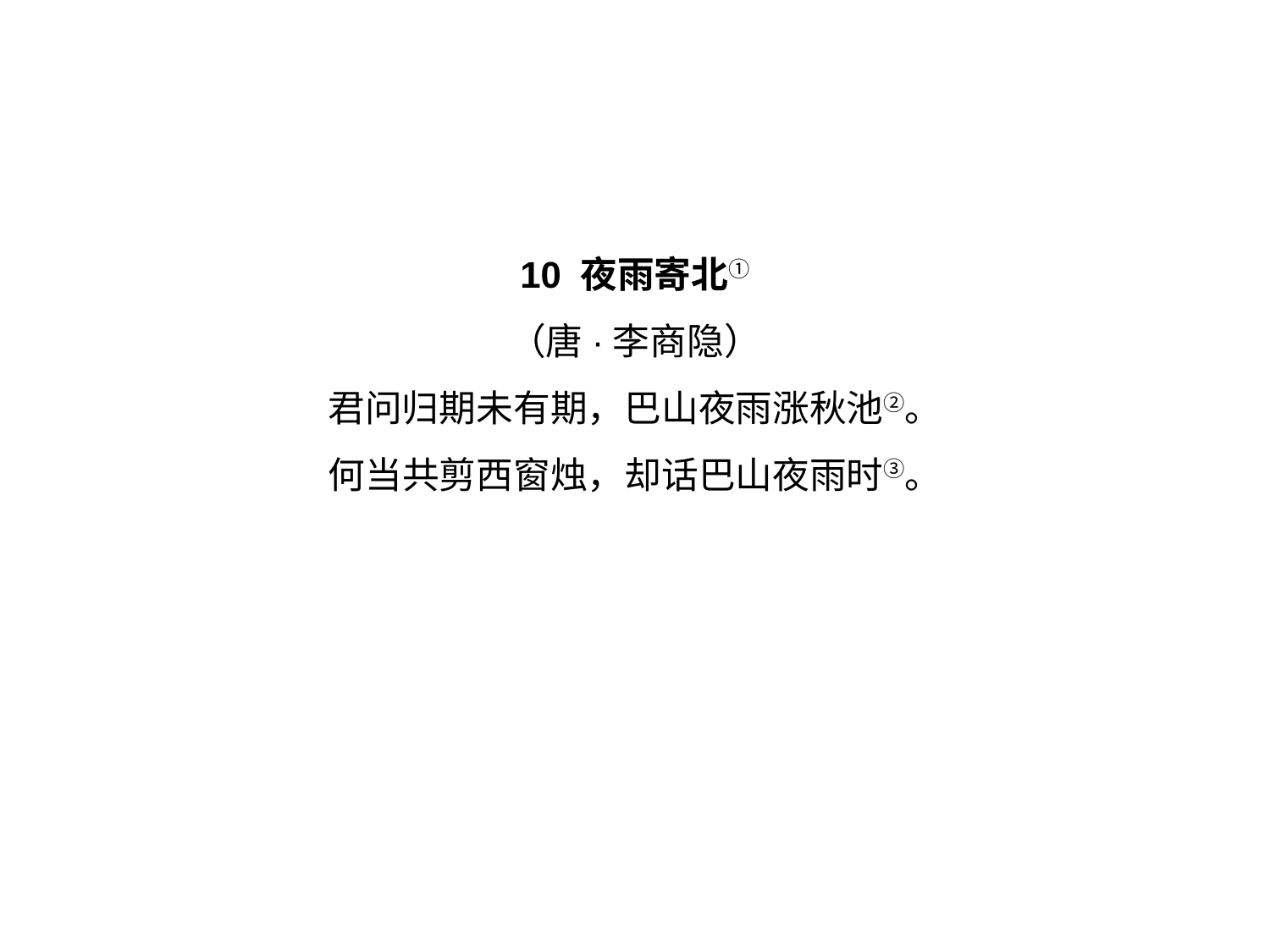

10 夜雨寄北①
（唐·李商隐）
君问归期未有期，巴山夜雨涨秋池②。
何当共剪西窗烛，却话巴山夜雨时③。